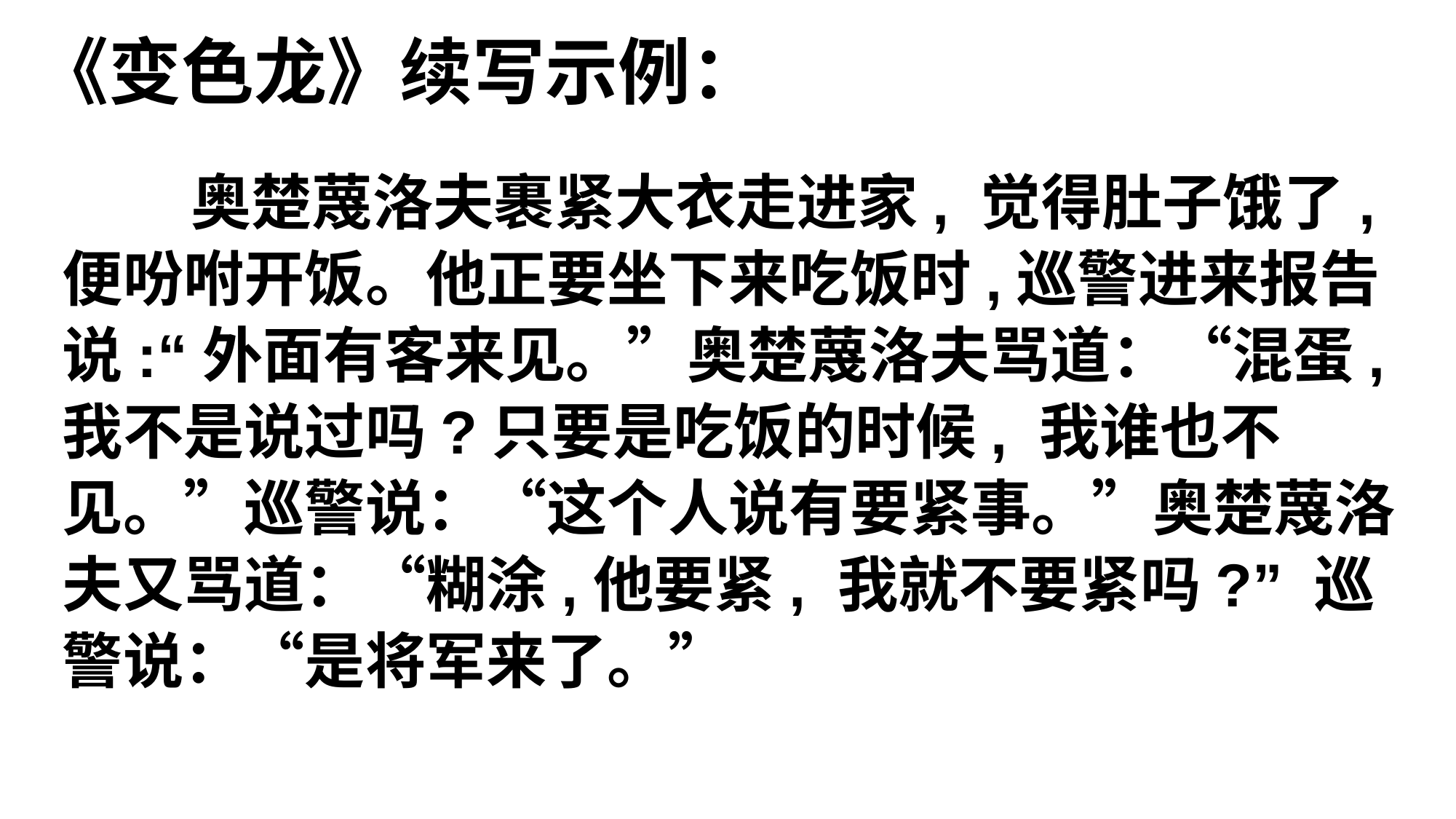

# 《变色龙》续写示例：
               奥楚蔑洛夫裹紧大衣走进家, 觉得肚子饿了,便吩咐开饭。他正要坐下来吃饭时,巡警进来报告说:“外面有客来见。”奥楚蔑洛夫骂道：“混蛋, 我不是说过吗?只要是吃饭的时候, 我谁也不见。”巡警说：“这个人说有要紧事。”奥楚蔑洛夫又骂道：“糊涂,他要紧, 我就不要紧吗?” 巡警说：“是将军来了。”